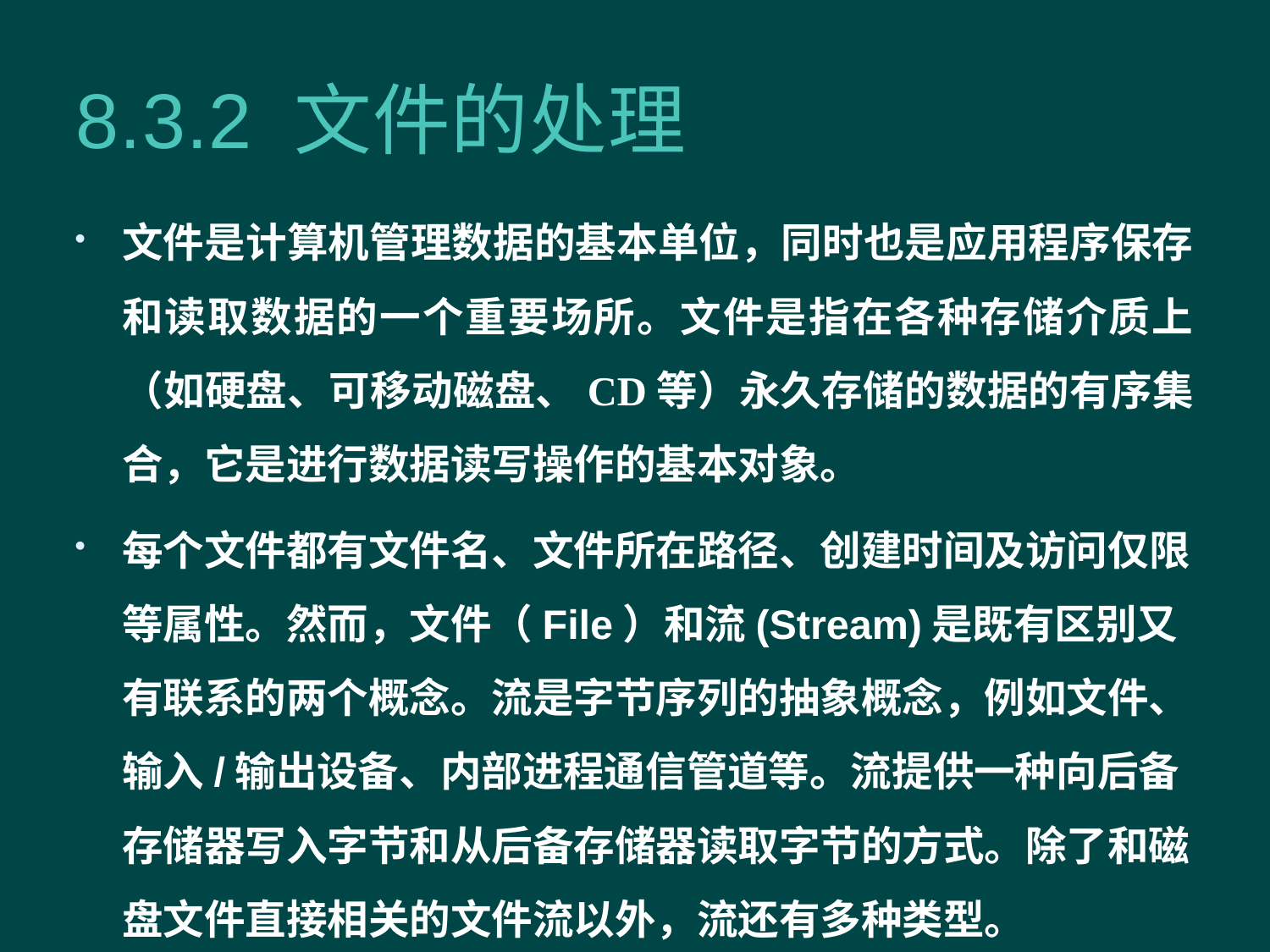

# 8.3.2 文件的处理
文件是计算机管理数据的基本单位，同时也是应用程序保存和读取数据的一个重要场所。文件是指在各种存储介质上（如硬盘、可移动磁盘、CD等）永久存储的数据的有序集合，它是进行数据读写操作的基本对象。
每个文件都有文件名、文件所在路径、创建时间及访问仅限等属性。然而，文件（File）和流(Stream)是既有区别又有联系的两个概念。流是字节序列的抽象概念，例如文件、输入/输出设备、内部进程通信管道等。流提供一种向后备存储器写入字节和从后备存储器读取字节的方式。除了和磁盘文件直接相关的文件流以外，流还有多种类型。